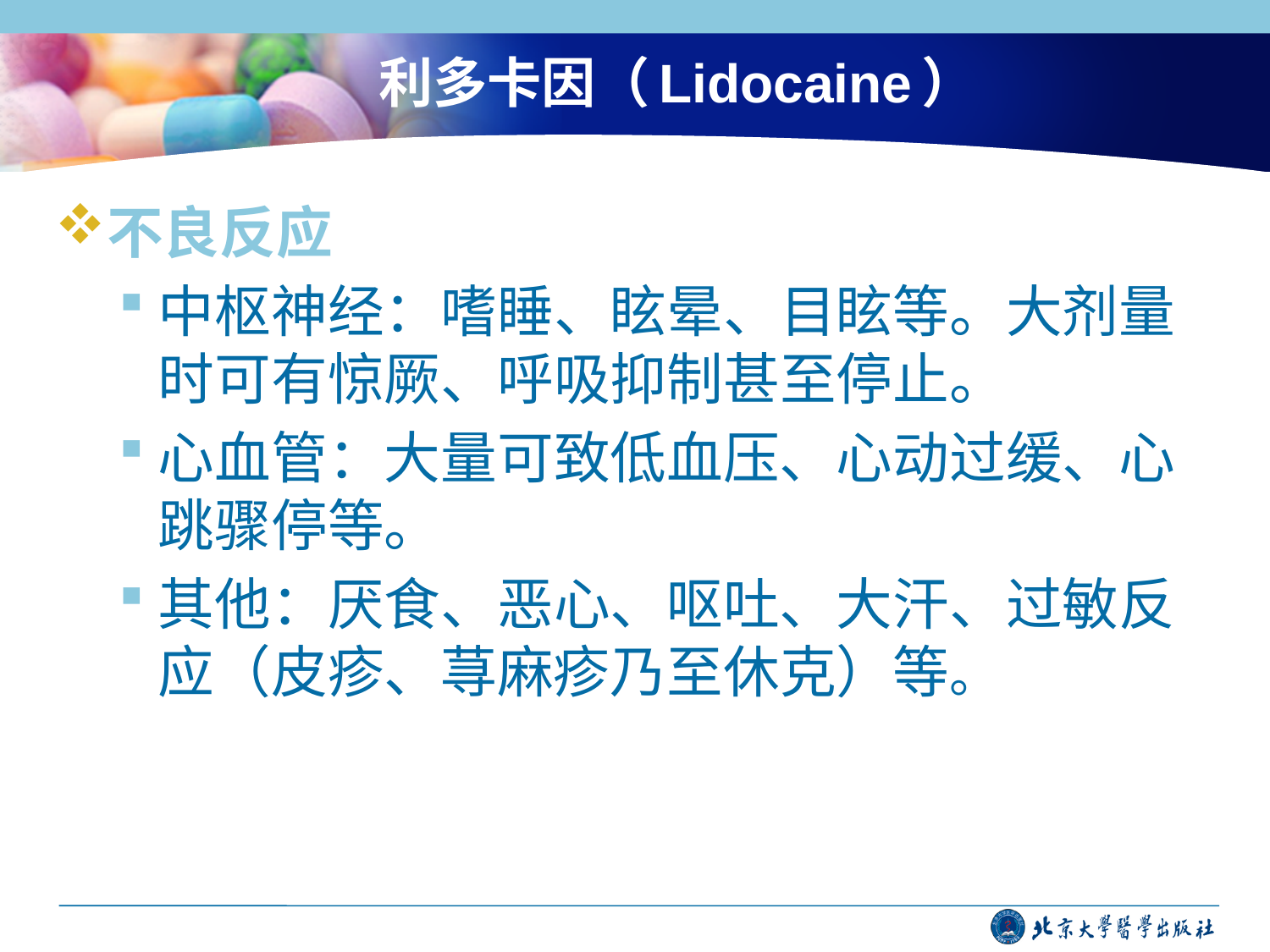

# 利多卡因（Lidocaine）
不良反应
中枢神经：嗜睡、眩晕、目眩等。大剂量时可有惊厥、呼吸抑制甚至停止。
心血管：大量可致低血压、心动过缓、心跳骤停等。
其他：厌食、恶心、呕吐、大汗、过敏反应（皮疹、荨麻疹乃至休克）等。